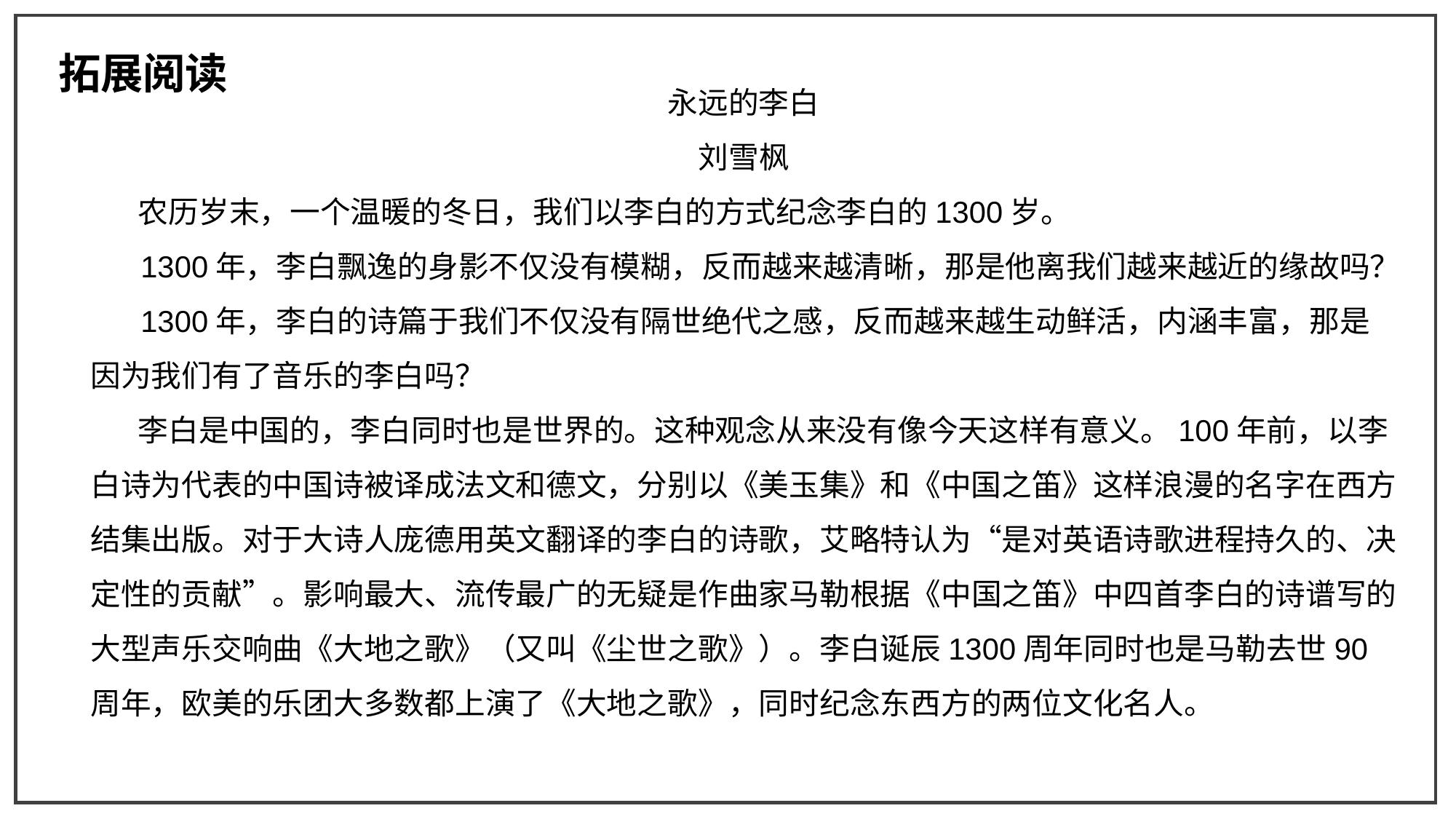

拓展阅读
永远的李白
刘雪枫
      农历岁末，一个温暖的冬日，我们以李白的方式纪念李白的1300岁。
      1300年，李白飘逸的身影不仅没有模糊，反而越来越清晰，那是他离我们越来越近的缘故吗？
      1300年，李白的诗篇于我们不仅没有隔世绝代之感，反而越来越生动鲜活，内涵丰富，那是因为我们有了音乐的李白吗？
      李白是中国的，李白同时也是世界的。这种观念从来没有像今天这样有意义。100年前，以李白诗为代表的中国诗被译成法文和德文，分别以《美玉集》和《中国之笛》这样浪漫的名字在西方结集出版。对于大诗人庞德用英文翻译的李白的诗歌，艾略特认为“是对英语诗歌进程持久的、决定性的贡献”。影响最大、流传最广的无疑是作曲家马勒根据《中国之笛》中四首李白的诗谱写的大型声乐交响曲《大地之歌》（又叫《尘世之歌》）。李白诞辰1300周年同时也是马勒去世90周年，欧美的乐团大多数都上演了《大地之歌》，同时纪念东西方的两位文化名人。